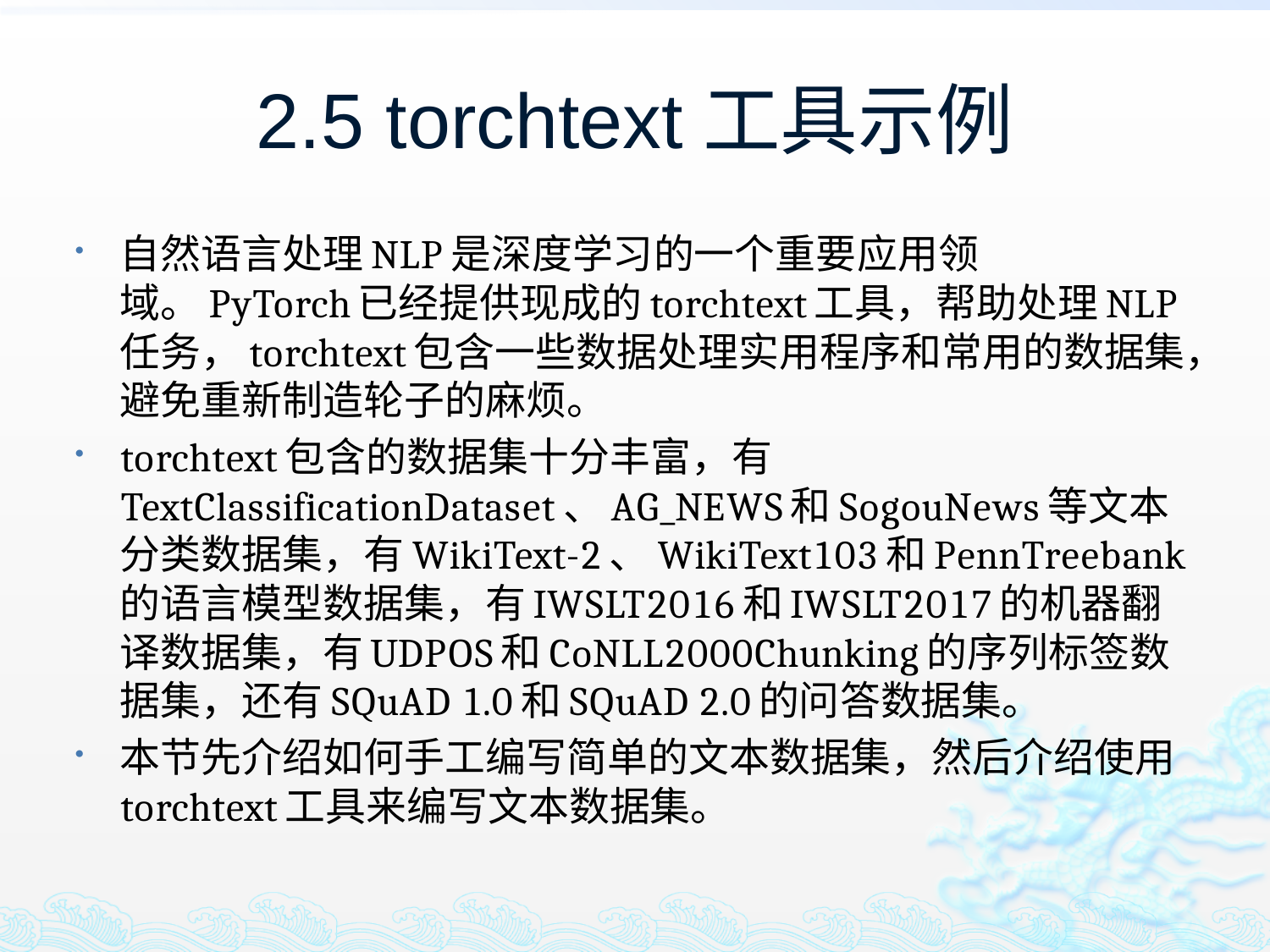

# 2.5 torchtext工具示例
自然语言处理NLP是深度学习的一个重要应用领域。PyTorch已经提供现成的torchtext工具，帮助处理NLP任务，torchtext包含一些数据处理实用程序和常用的数据集，避免重新制造轮子的麻烦。
torchtext包含的数据集十分丰富，有TextClassificationDataset、AG_NEWS和SogouNews等文本分类数据集，有WikiText-2、WikiText103和PennTreebank的语言模型数据集，有IWSLT2016和IWSLT2017的机器翻译数据集，有UDPOS和CoNLL2000Chunking的序列标签数据集，还有SQuAD 1.0和SQuAD 2.0的问答数据集。
本节先介绍如何手工编写简单的文本数据集，然后介绍使用torchtext工具来编写文本数据集。